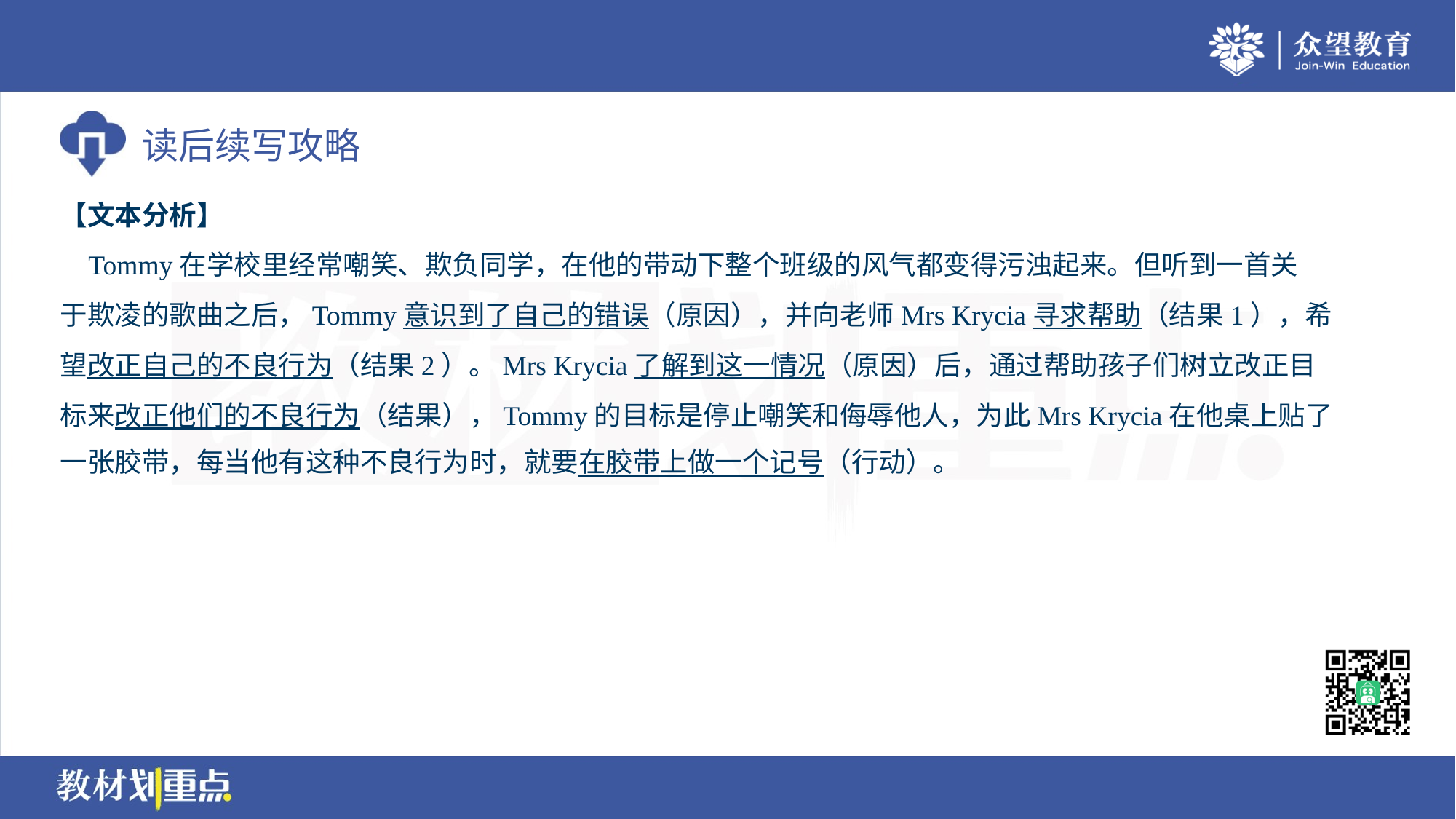

【文本分析】
    Tommy在学校里经常嘲笑、欺负同学，在他的带动下整个班级的风气都变得污浊起来。但听到一首关
于欺凌的歌曲之后，Tommy意识到了自己的错误（原因），并向老师Mrs Krycia寻求帮助（结果1），希
望改正自己的不良行为（结果2）。Mrs Krycia了解到这一情况（原因）后，通过帮助孩子们树立改正目
标来改正他们的不良行为（结果），Tommy的目标是停止嘲笑和侮辱他人，为此Mrs Krycia在他桌上贴了
一张胶带，每当他有这种不良行为时，就要在胶带上做一个记号（行动）。